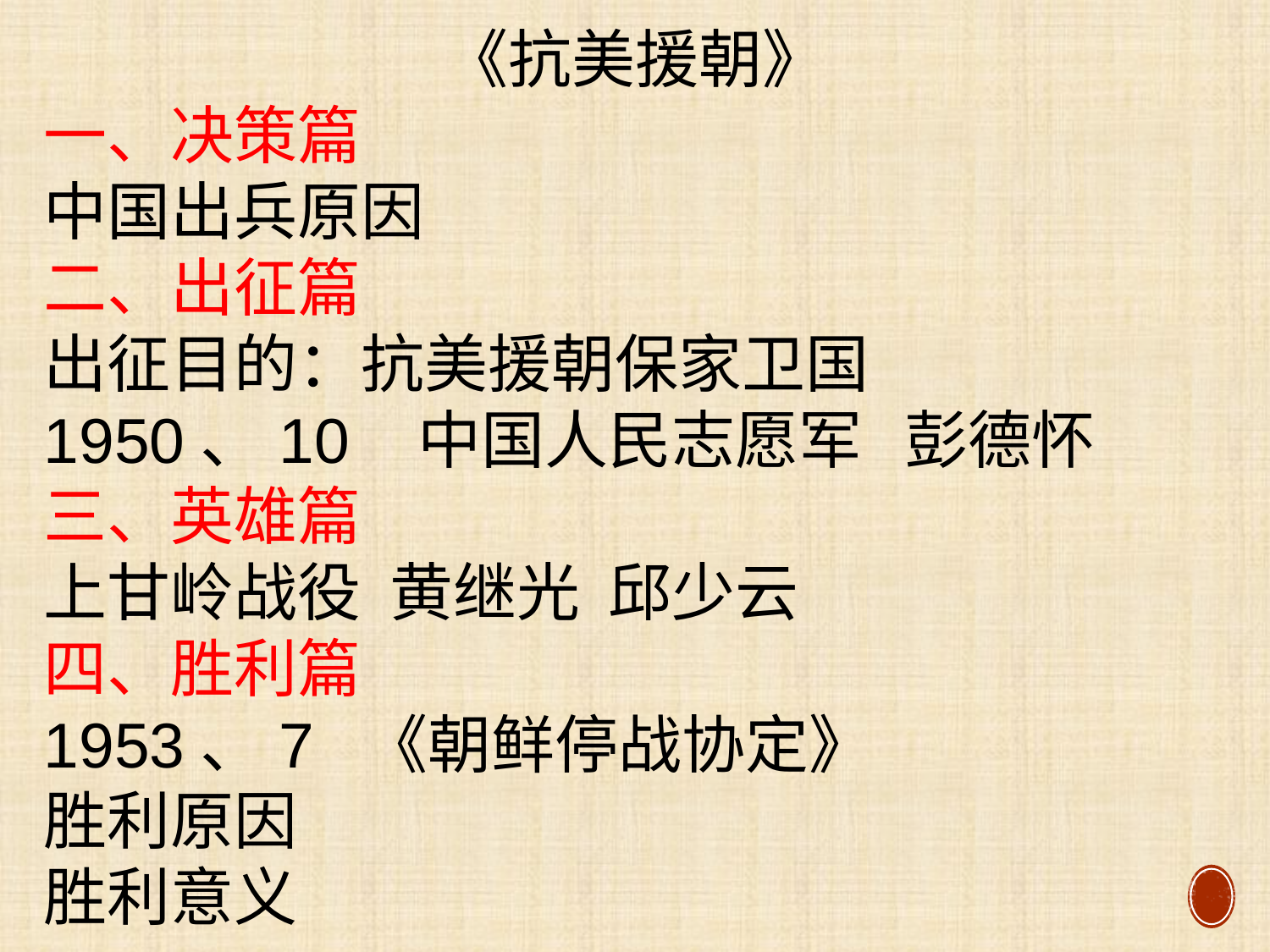

《抗美援朝》
一、决策篇
中国出兵原因
二、出征篇
出征目的：抗美援朝保家卫国
1950、10   中国人民志愿军   彭德怀
三、英雄篇
上甘岭战役  黄继光  邱少云
四、胜利篇
1953、7  《朝鲜停战协定》
胜利原因
胜利意义